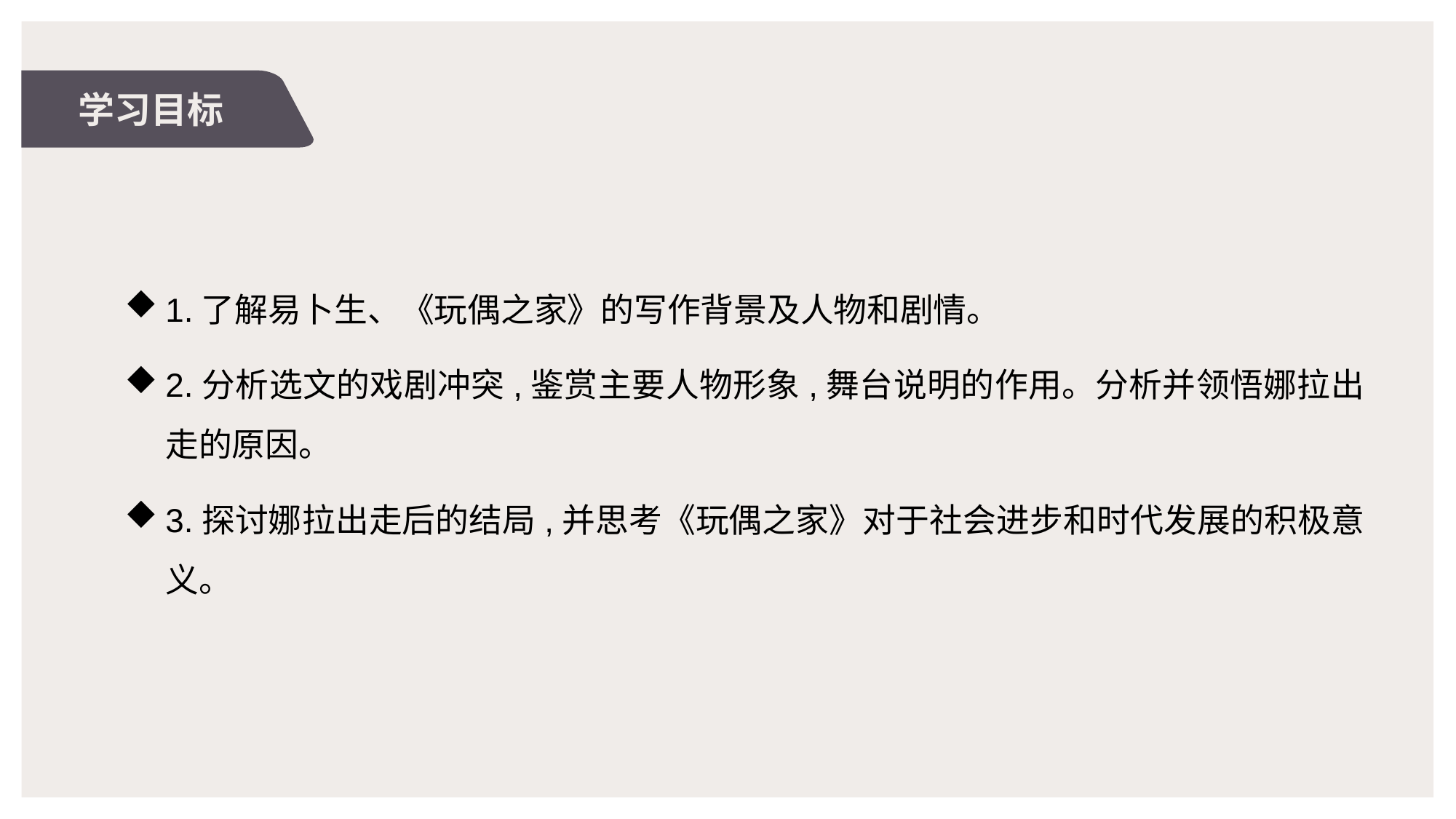

学习目标

1.了解易卜生、《玩偶之家》的写作背景及人物和剧情。
2.分析选文的戏剧冲突,鉴赏主要人物形象,舞台说明的作用。分析并领悟娜拉出走的原因。
3.探讨娜拉出走后的结局,并思考《玩偶之家》对于社会进步和时代发展的积极意义。